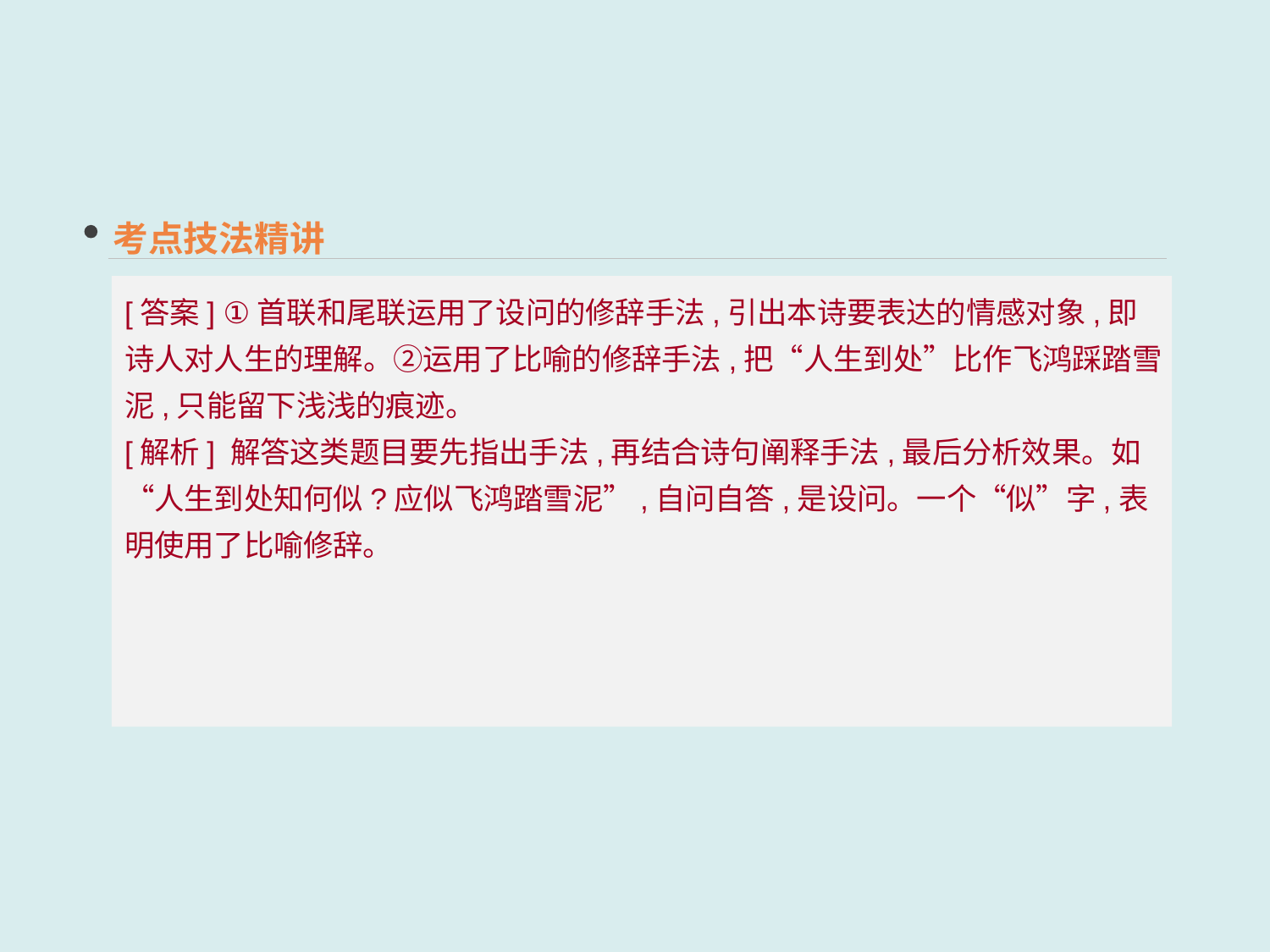

考点技法精讲

[答案] ①首联和尾联运用了设问的修辞手法,引出本诗要表达的情感对象,即诗人对人生的理解。②运用了比喻的修辞手法,把“人生到处”比作飞鸿踩踏雪泥,只能留下浅浅的痕迹。
[解析] 解答这类题目要先指出手法,再结合诗句阐释手法,最后分析效果。如“人生到处知何似?应似飞鸿踏雪泥”,自问自答,是设问。一个“似”字,表明使用了比喻修辞。